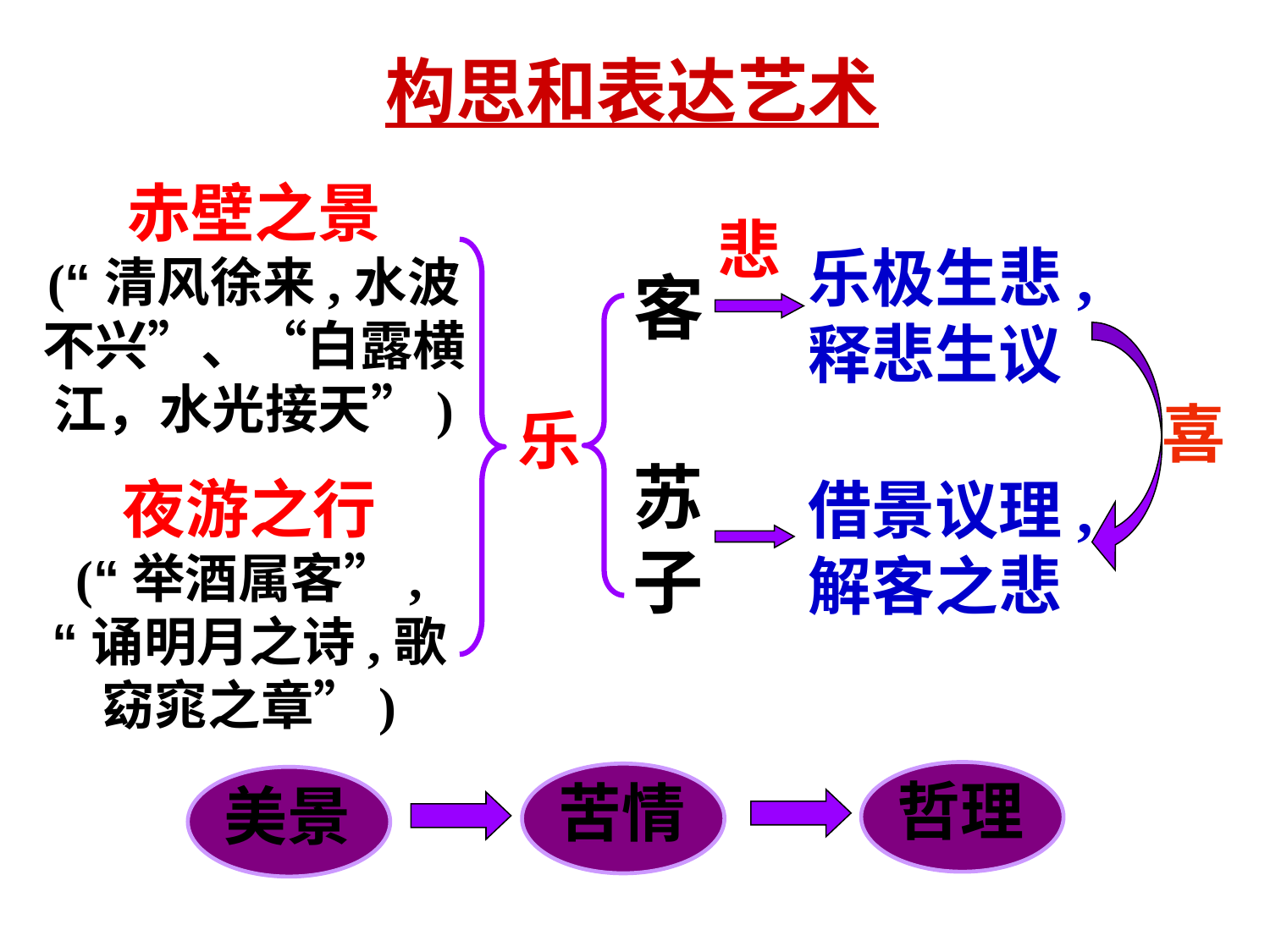

构思和表达艺术
赤壁之景
(“清风徐来,水波不兴”、“白露横江，水光接天”)
悲
乐极生悲,
释悲生议

客

喜
乐
苏子
夜游之行
(“举酒属客”,
“诵明月之诗,歌窈窕之章”)
借景议理,解客之悲

哲理
苦情

美景